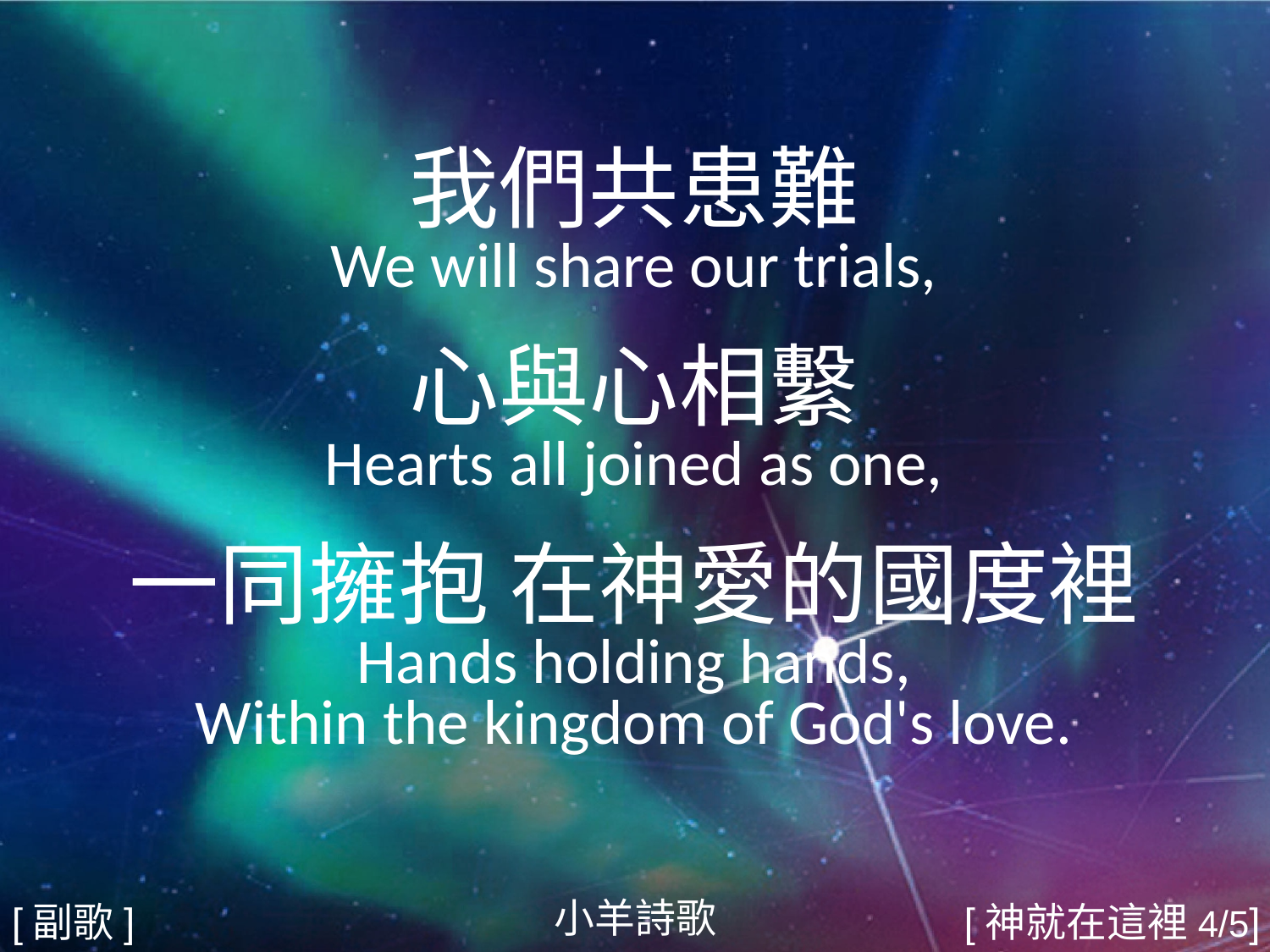

我們共患難
We will share our trials,

心與心相繫
Hearts all joined as one,

一同擁抱 在神愛的國度裡
Hands holding hands,
Within the kingdom of God's love.
#

小羊詩歌
[副歌]
[神就在這裡4/5]